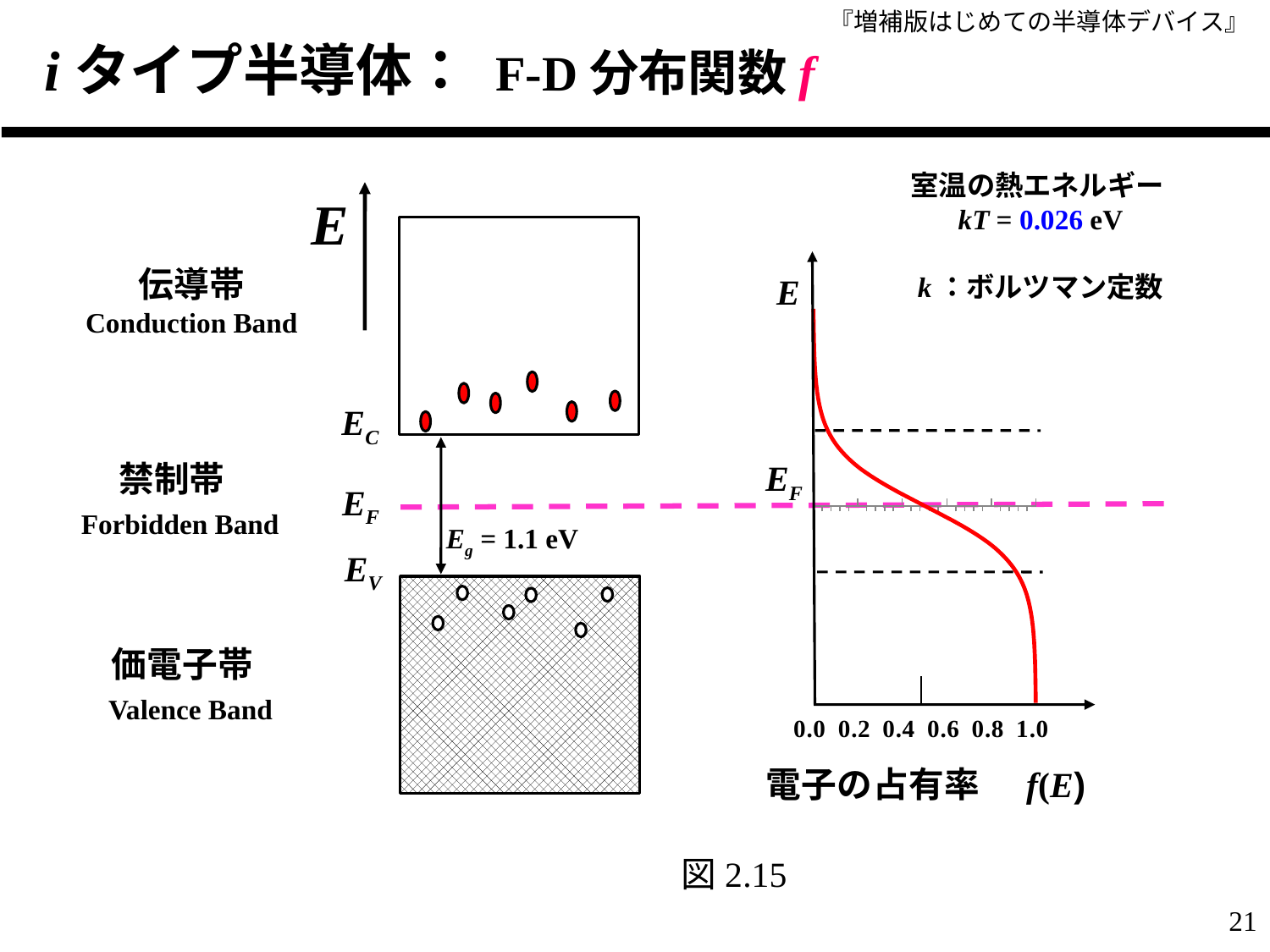

iタイプ半導体： F-D分布関数f
室温の熱エネルギー
kT = 0.026 eV
k：ボルツマン定数
E

E

EF

### Chart

| Category | 1000 |
|---|---|
伝導帯
Conduction Band

EC

Eg = 1.1 eV
禁制帯
 Forbidden Band
EF

EV

価電子帯
 Valence Band
図2.15
21